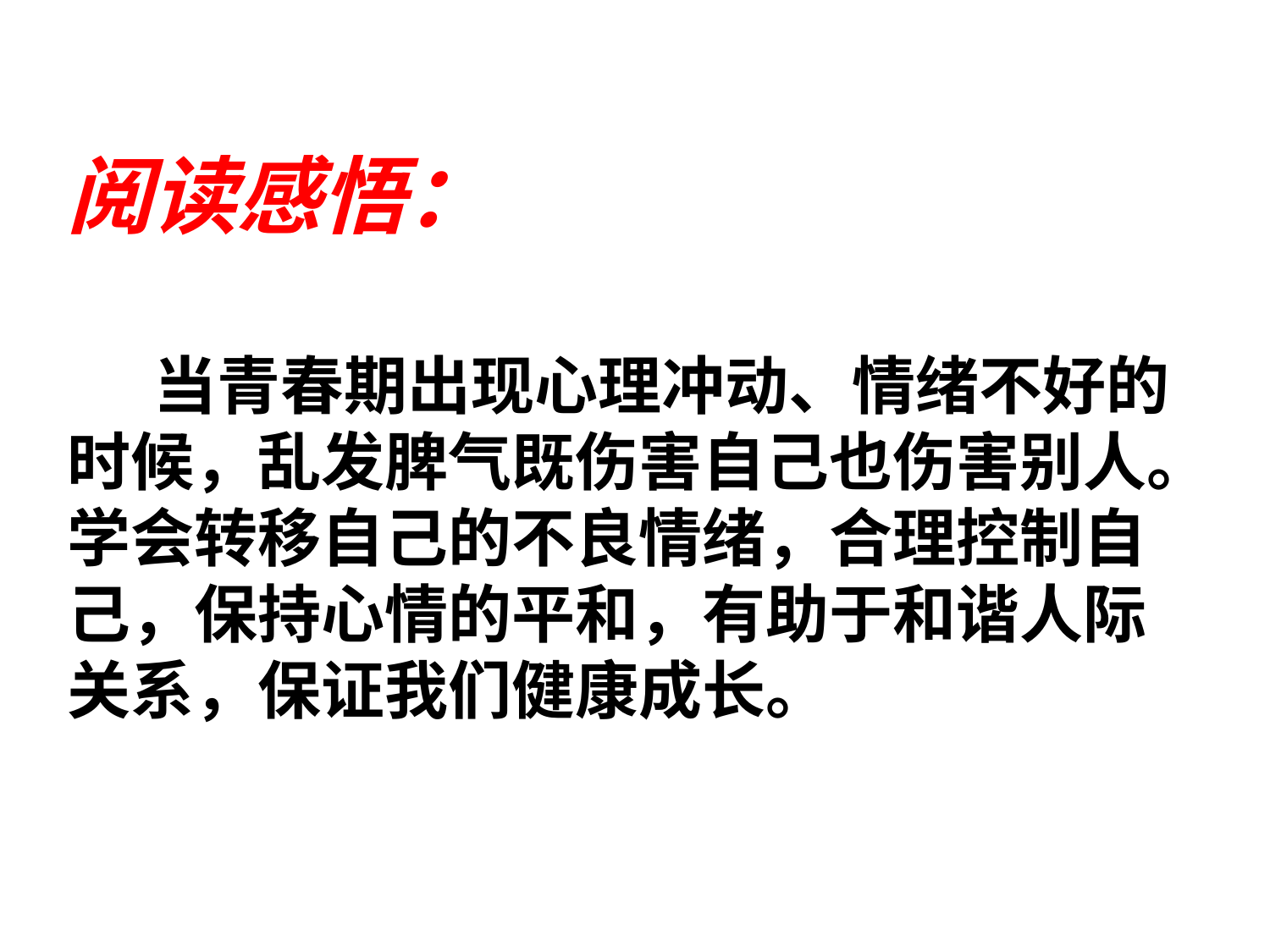

阅读感悟：

     当青春期出现心理冲动、情绪不好的时候，乱发脾气既伤害自己也伤害别人。学会转移自己的不良情绪，合理控制自己，保持心情的平和，有助于和谐人际关系，保证我们健康成长。